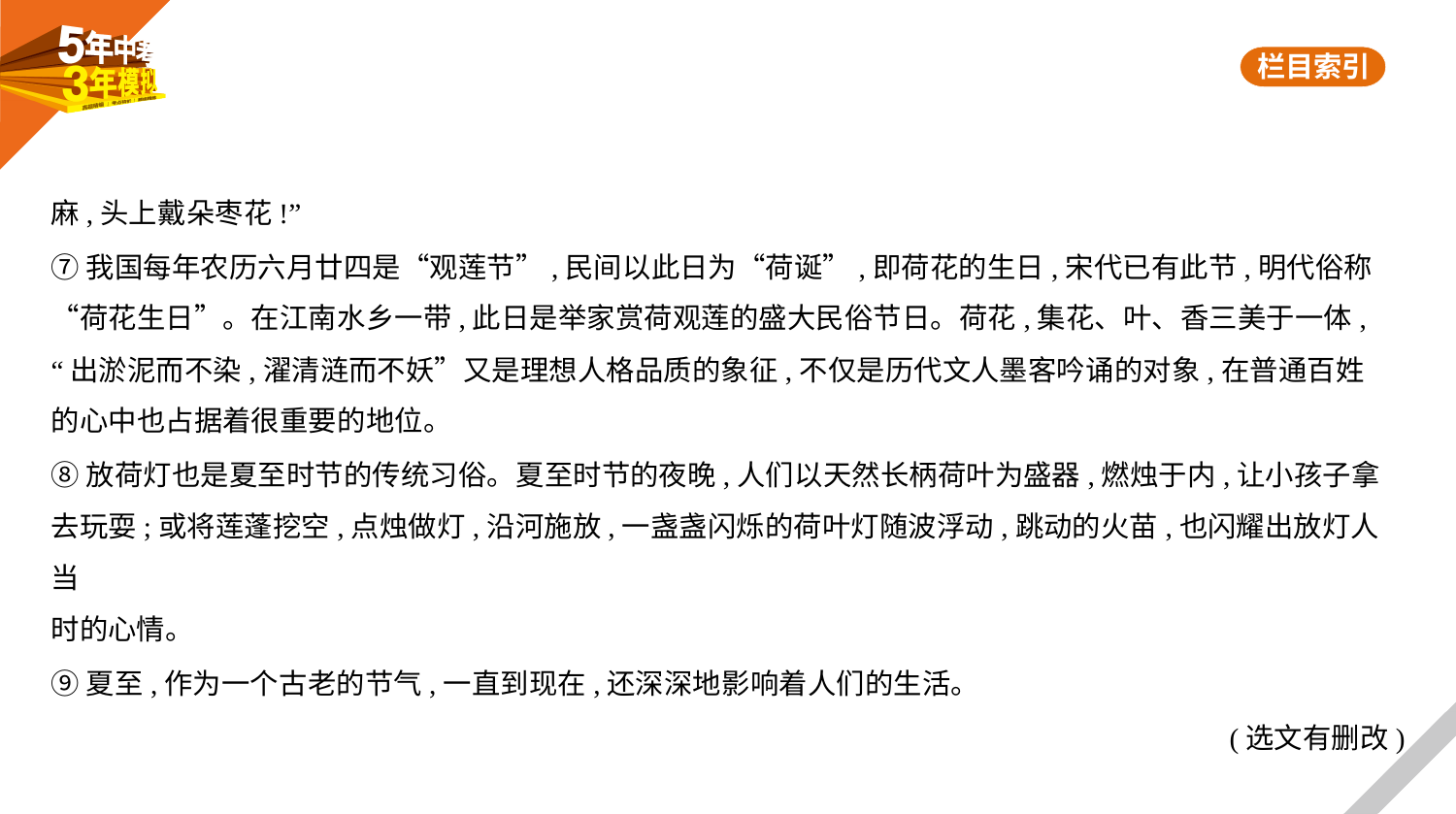

麻,头上戴朵枣花!”
⑦我国每年农历六月廿四是“观莲节”,民间以此日为“荷诞”,即荷花的生日,宋代已有此节,明代俗称
“荷花生日”。在江南水乡一带,此日是举家赏荷观莲的盛大民俗节日。荷花,集花、叶、香三美于一体,
“出淤泥而不染,濯清涟而不妖”又是理想人格品质的象征,不仅是历代文人墨客吟诵的对象,在普通百姓
的心中也占据着很重要的地位。
⑧放荷灯也是夏至时节的传统习俗。夏至时节的夜晚,人们以天然长柄荷叶为盛器,燃烛于内,让小孩子拿
去玩耍;或将莲蓬挖空,点烛做灯,沿河施放,一盏盏闪烁的荷叶灯随波浮动,跳动的火苗,也闪耀出放灯人当
时的心情。
⑨夏至,作为一个古老的节气,一直到现在,还深深地影响着人们的生活。
(选文有删改)